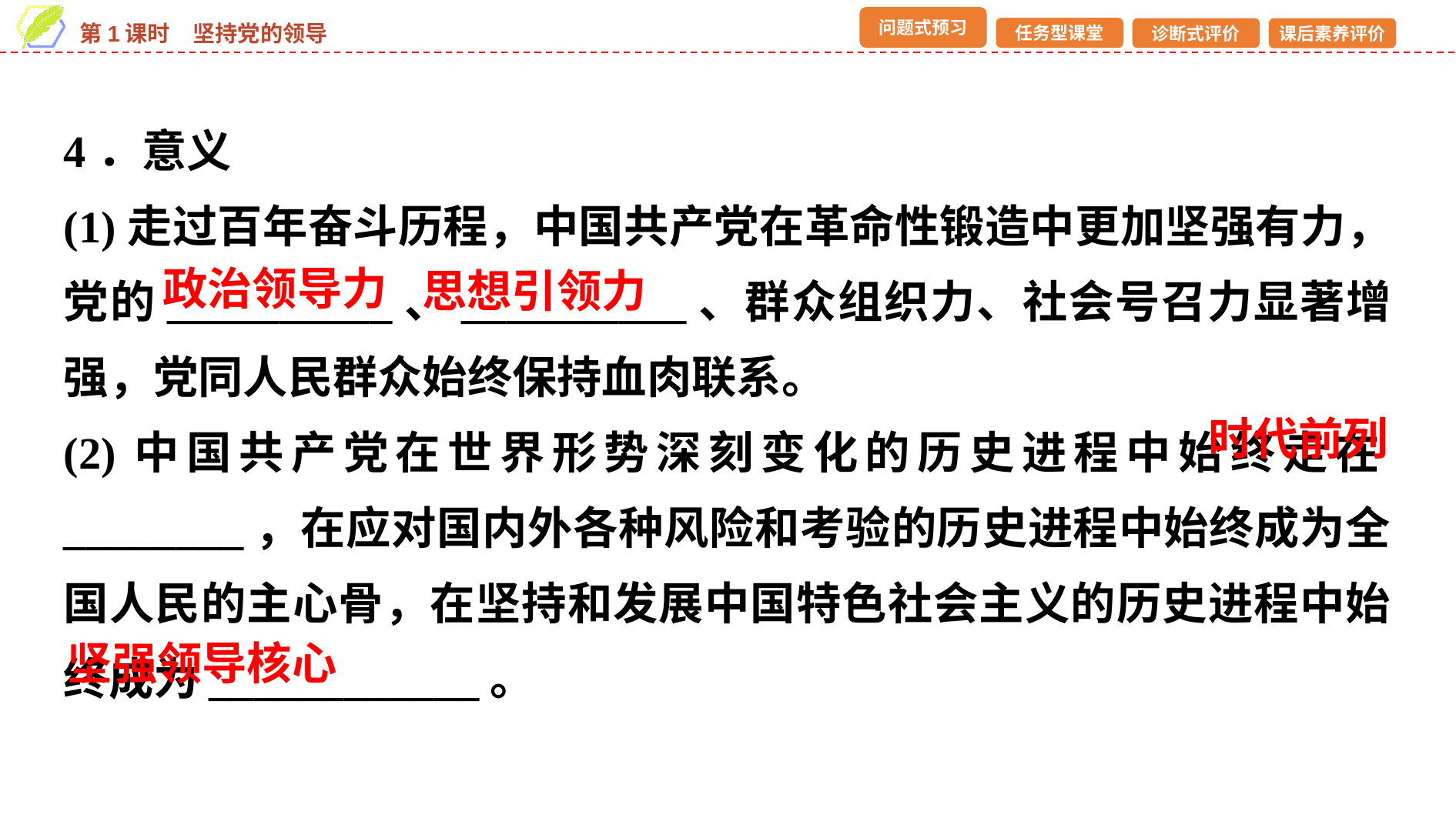

4．意义
(1)走过百年奋斗历程，中国共产党在革命性锻造中更加坚强有力，党的__________、__________、群众组织力、社会号召力显著增强，党同人民群众始终保持血肉联系。
(2)中国共产党在世界形势深刻变化的历史进程中始终走在________，在应对国内外各种风险和考验的历史进程中始终成为全国人民的主心骨，在坚持和发展中国特色社会主义的历史进程中始终成为____________。
政治领导力
思想引领力
时代前列
坚强领导核心